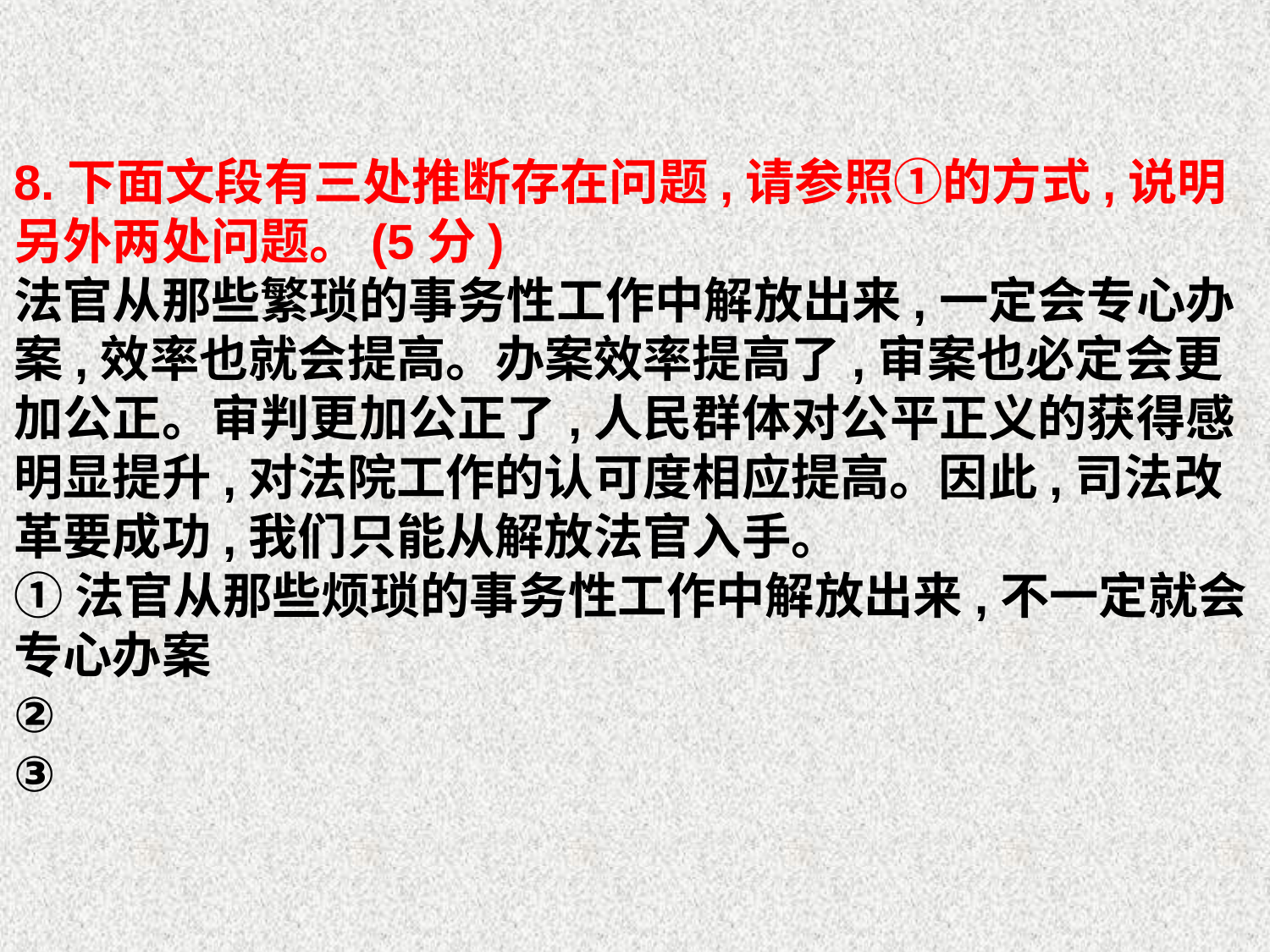

8.下面文段有三处推断存在问题,请参照①的方式,说明另外两处问题。(5分)
法官从那些繁琐的事务性工作中解放出来,一定会专心办案,效率也就会提高。办案效率提高了,审案也必定会更加公正。审判更加公正了,人民群体对公平正义的获得感明显提升,对法院工作的认可度相应提高。因此,司法改革要成功,我们只能从解放法官入手。
①法官从那些烦琐的事务性工作中解放出来,不一定就会专心办案
②
③